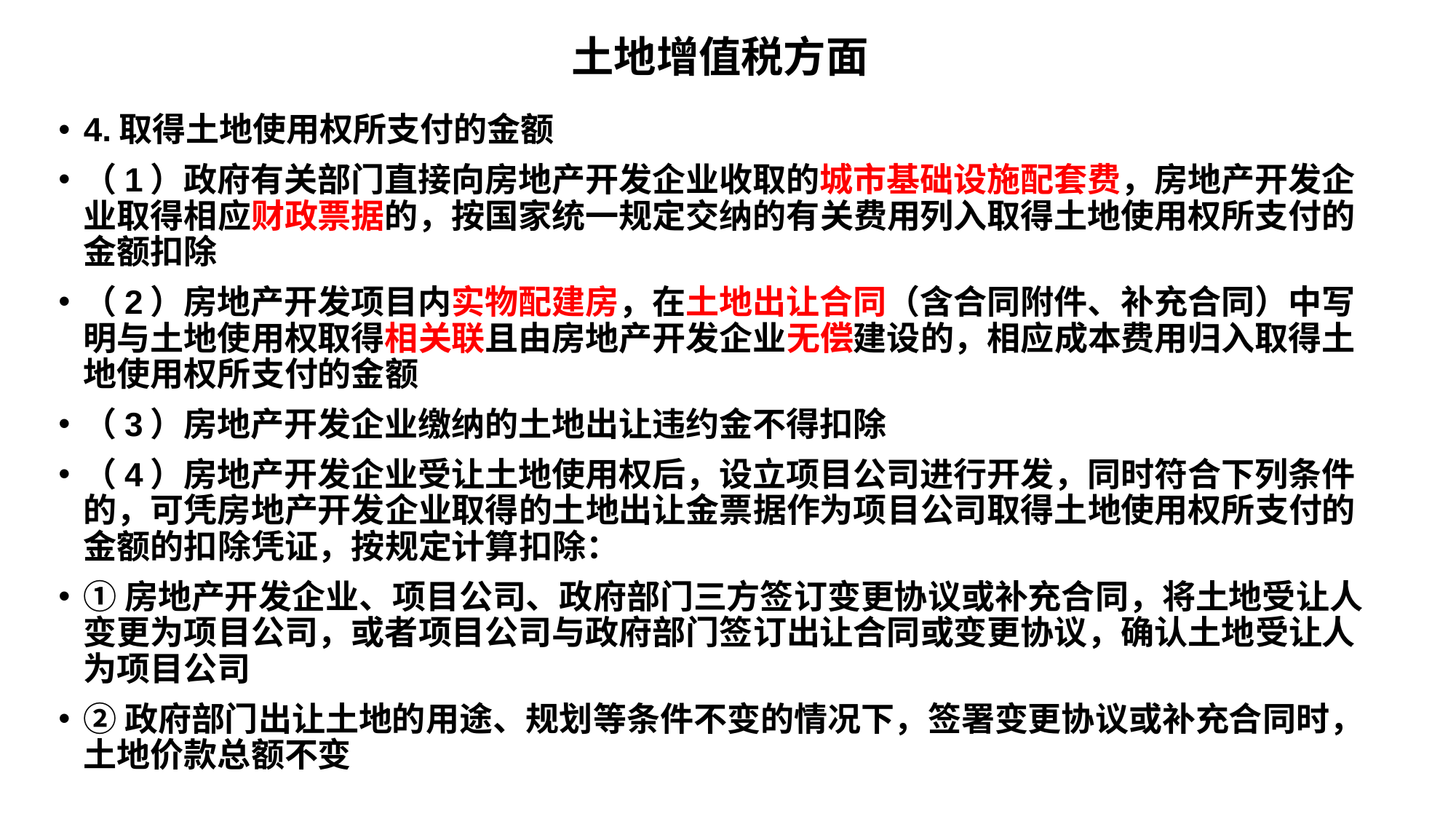

# 土地增值税方面
4.取得土地使用权所支付的金额
（1）政府有关部门直接向房地产开发企业收取的城市基础设施配套费，房地产开发企业取得相应财政票据的，按国家统一规定交纳的有关费用列入取得土地使用权所支付的金额扣除
（2）房地产开发项目内实物配建房，在土地出让合同（含合同附件、补充合同）中写明与土地使用权取得相关联且由房地产开发企业无偿建设的，相应成本费用归入取得土地使用权所支付的金额
（3）房地产开发企业缴纳的土地出让违约金不得扣除
（4）房地产开发企业受让土地使用权后，设立项目公司进行开发，同时符合下列条件的，可凭房地产开发企业取得的土地出让金票据作为项目公司取得土地使用权所支付的金额的扣除凭证，按规定计算扣除：
①房地产开发企业、项目公司、政府部门三方签订变更协议或补充合同，将土地受让人变更为项目公司，或者项目公司与政府部门签订出让合同或变更协议，确认土地受让人为项目公司
②政府部门出让土地的用途、规划等条件不变的情况下，签署变更协议或补充合同时，土地价款总额不变